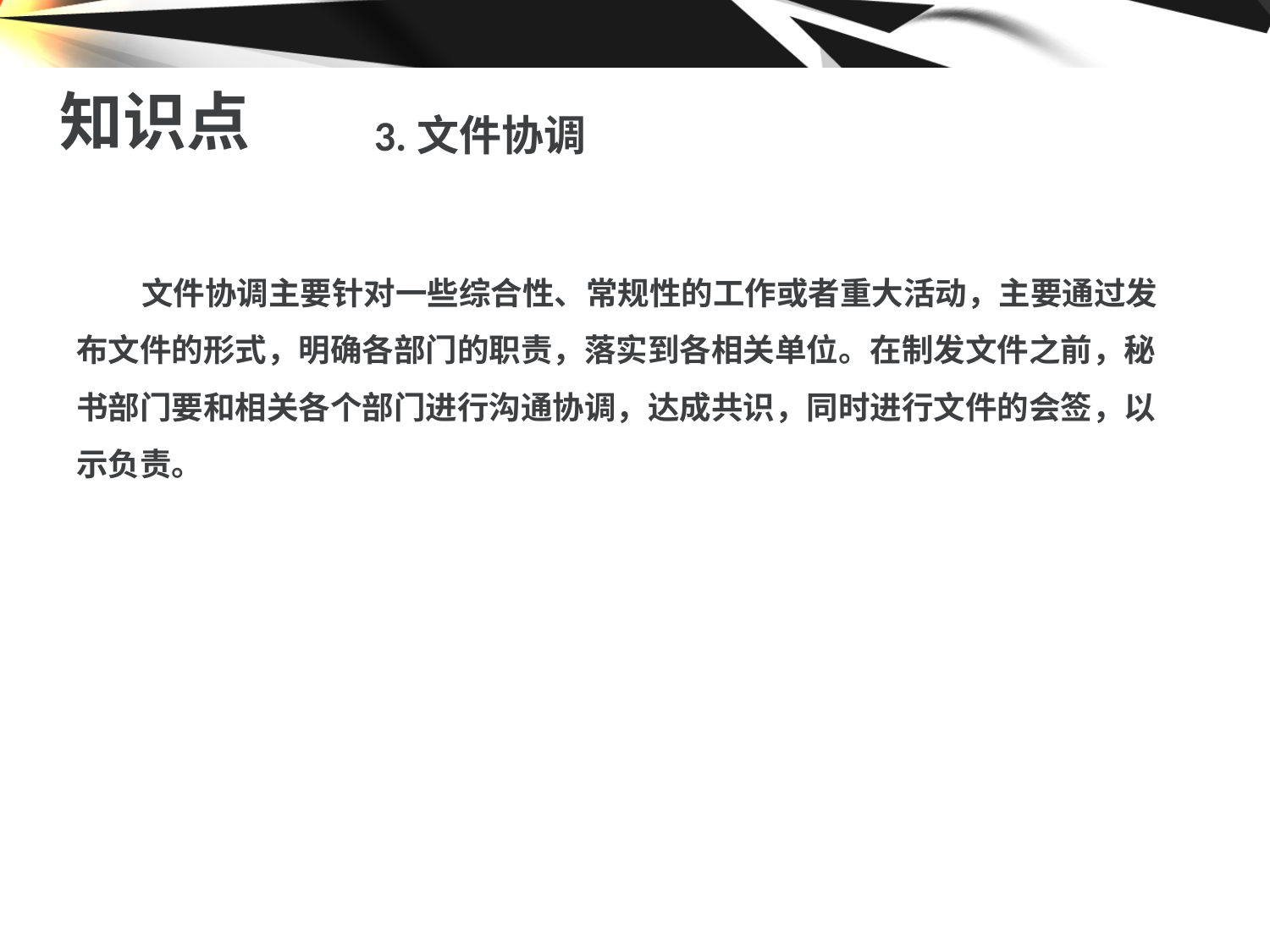

知识点
3.文件协调
        文件协调主要针对一些综合性、常规性的工作或者重大活动，主要通过发布文件的形式，明确各部门的职责，落实到各相关单位。在制发文件之前，秘书部门要和相关各个部门进行沟通协调，达成共识，同时进行文件的会签，以示负责。